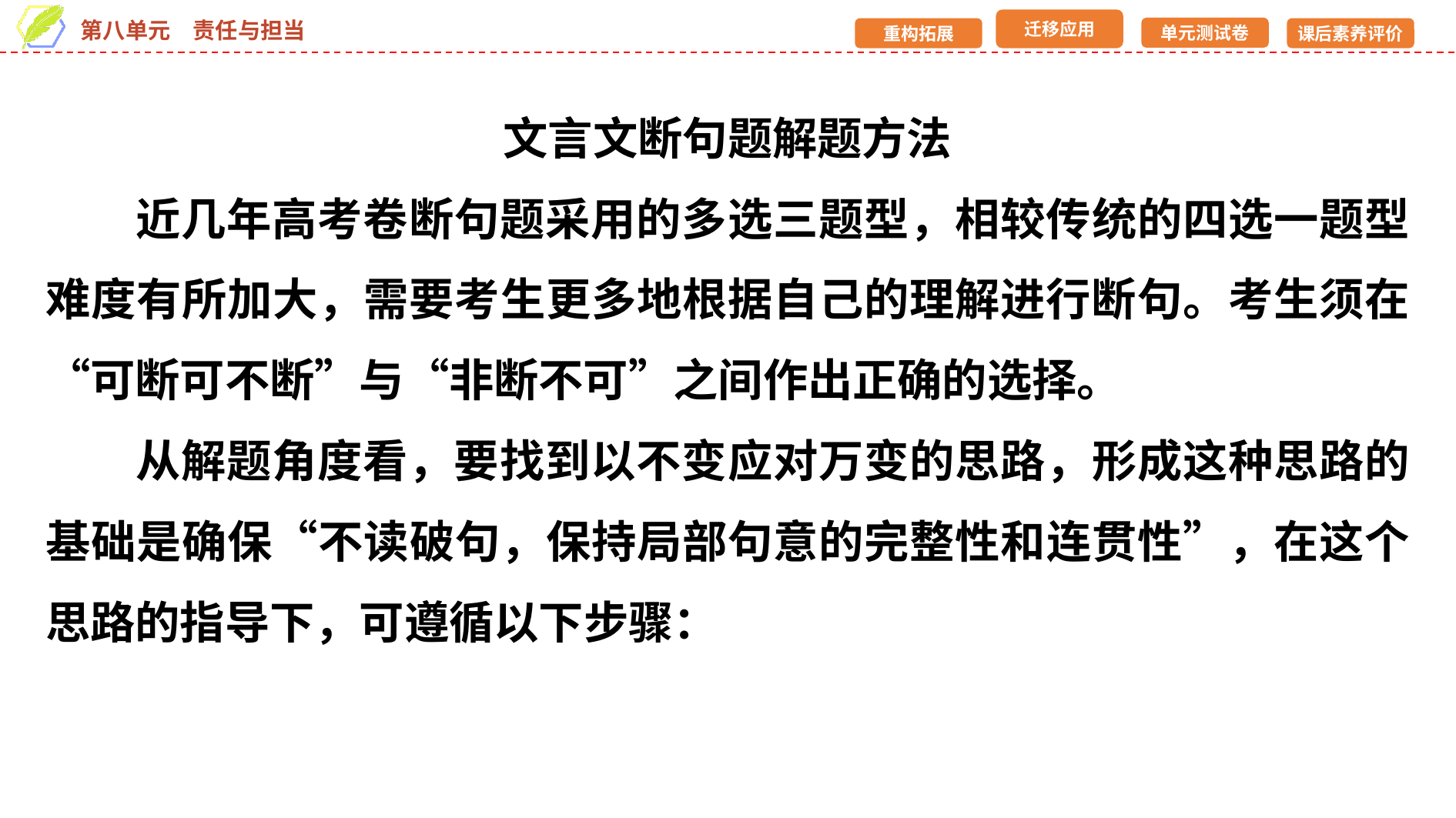

文言文断句题解题方法
近几年高考卷断句题采用的多选三题型，相较传统的四选一题型难度有所加大，需要考生更多地根据自己的理解进行断句。考生须在“可断可不断”与“非断不可”之间作出正确的选择。
从解题角度看，要找到以不变应对万变的思路，形成这种思路的基础是确保“不读破句，保持局部句意的完整性和连贯性”，在这个思路的指导下，可遵循以下步骤：